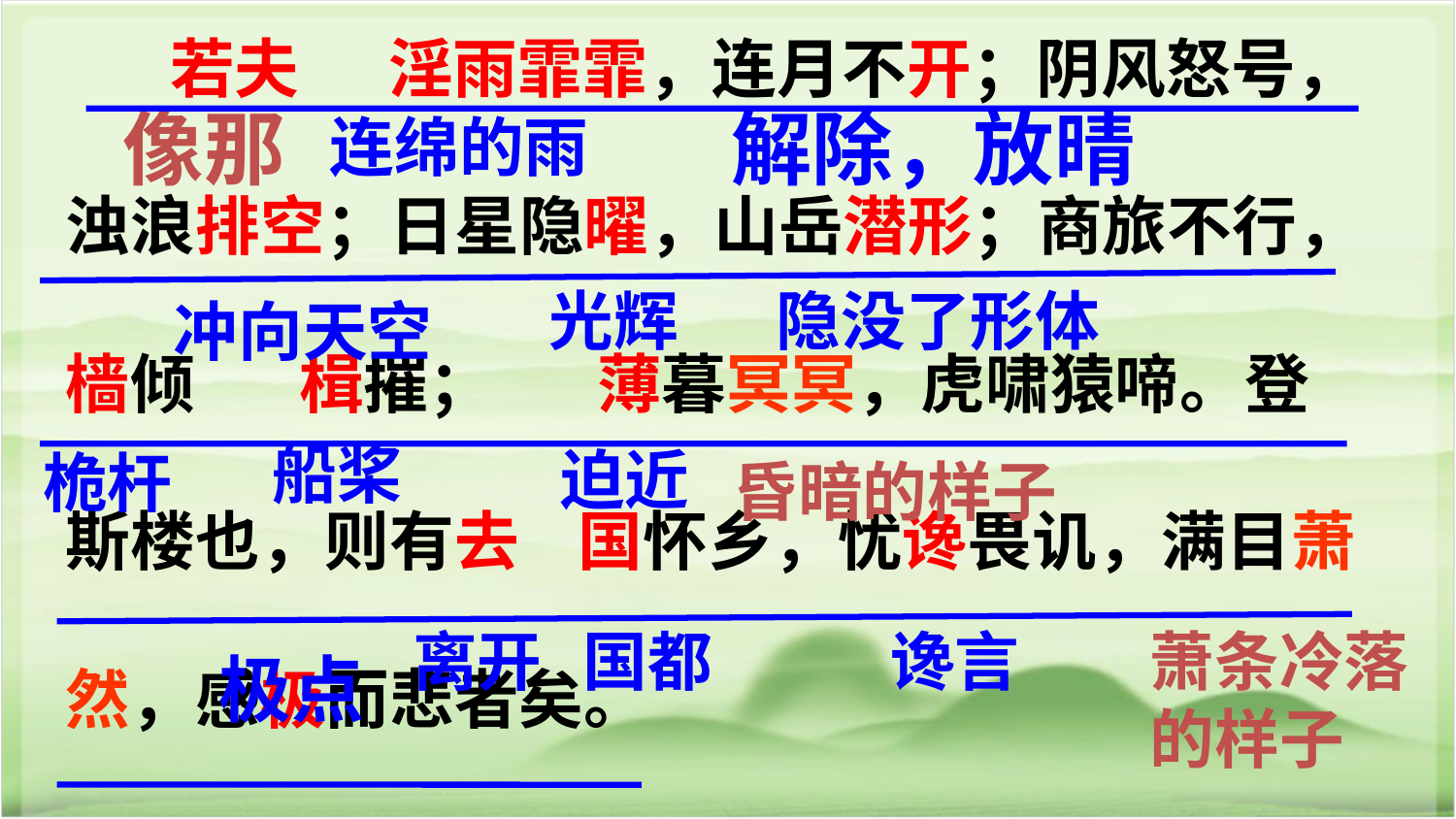

若夫      淫雨霏霏，连月不开；阴风怒号，

浊浪排空；日星隐曜，山岳潜形；商旅不行，

樯倾       楫摧；       薄暮冥冥，虎啸猿啼。登

斯楼也，则有去    国怀乡，忧谗畏讥，满目萧

然，感极而悲者矣。
解除，放晴
像那
连绵的雨

光辉
隐没了形体
冲向天空
船桨
迫近
桅杆
昏暗的样子

离开
国都
谗言
萧条冷落的样子
极点